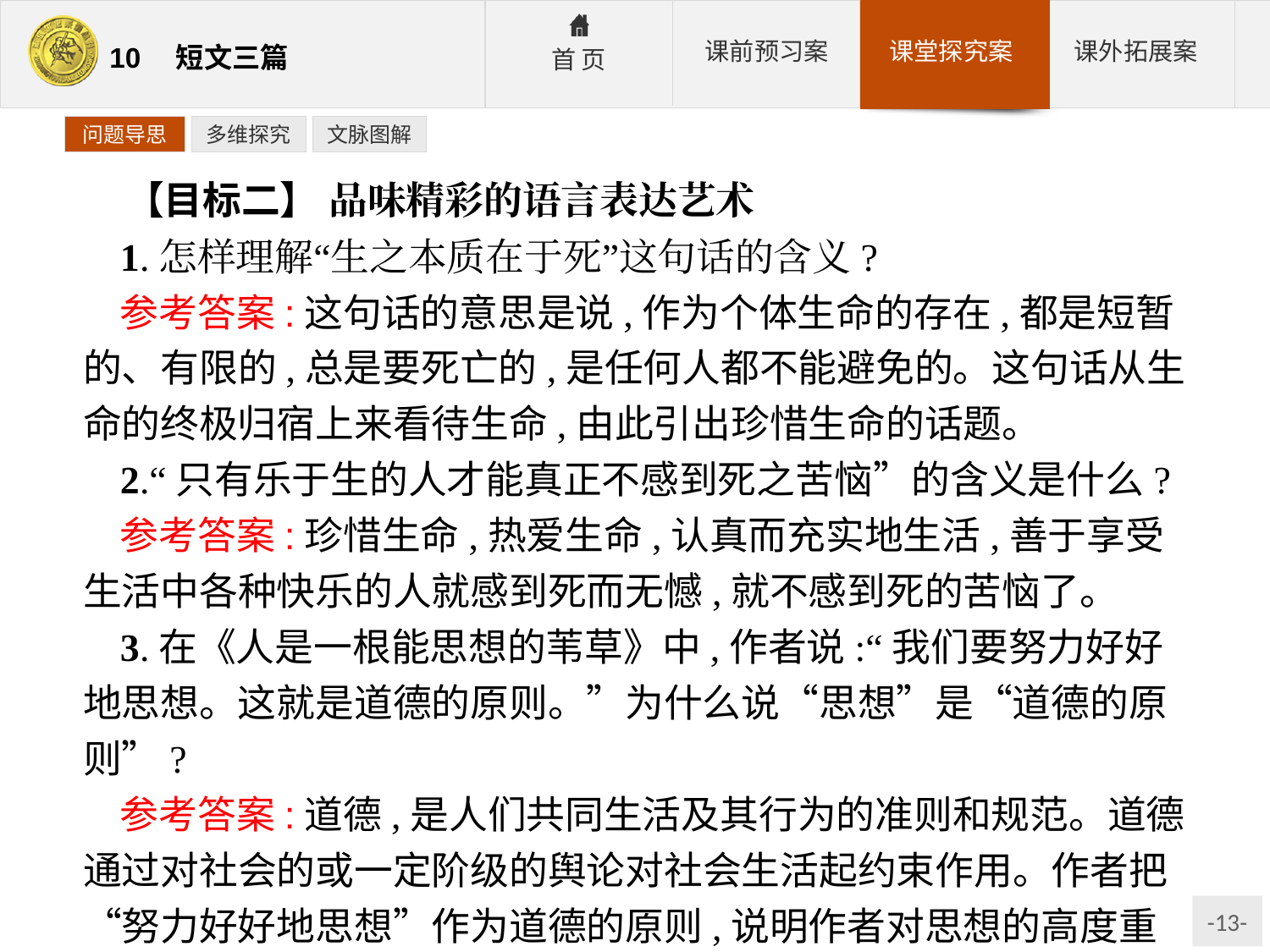

问题导思
多维探究
文脉图解
【目标二】 品味精彩的语言表达艺术
1.怎样理解“生之本质在于死”这句话的含义?
参考答案:这句话的意思是说,作为个体生命的存在,都是短暂的、有限的,总是要死亡的,是任何人都不能避免的。这句话从生命的终极归宿上来看待生命,由此引出珍惜生命的话题。
2.“只有乐于生的人才能真正不感到死之苦恼”的含义是什么?
参考答案:珍惜生命,热爱生命,认真而充实地生活,善于享受生活中各种快乐的人就感到死而无憾,就不感到死的苦恼了。
3.在《人是一根能思想的苇草》中,作者说:“我们要努力好好地思想。这就是道德的原则。”为什么说“思想”是“道德的原则”?
参考答案:道德,是人们共同生活及其行为的准则和规范。道德通过对社会的或一定阶级的舆论对社会生活起约束作用。作者把“努力好好地思想”作为道德的原则,说明作者对思想的高度重视。